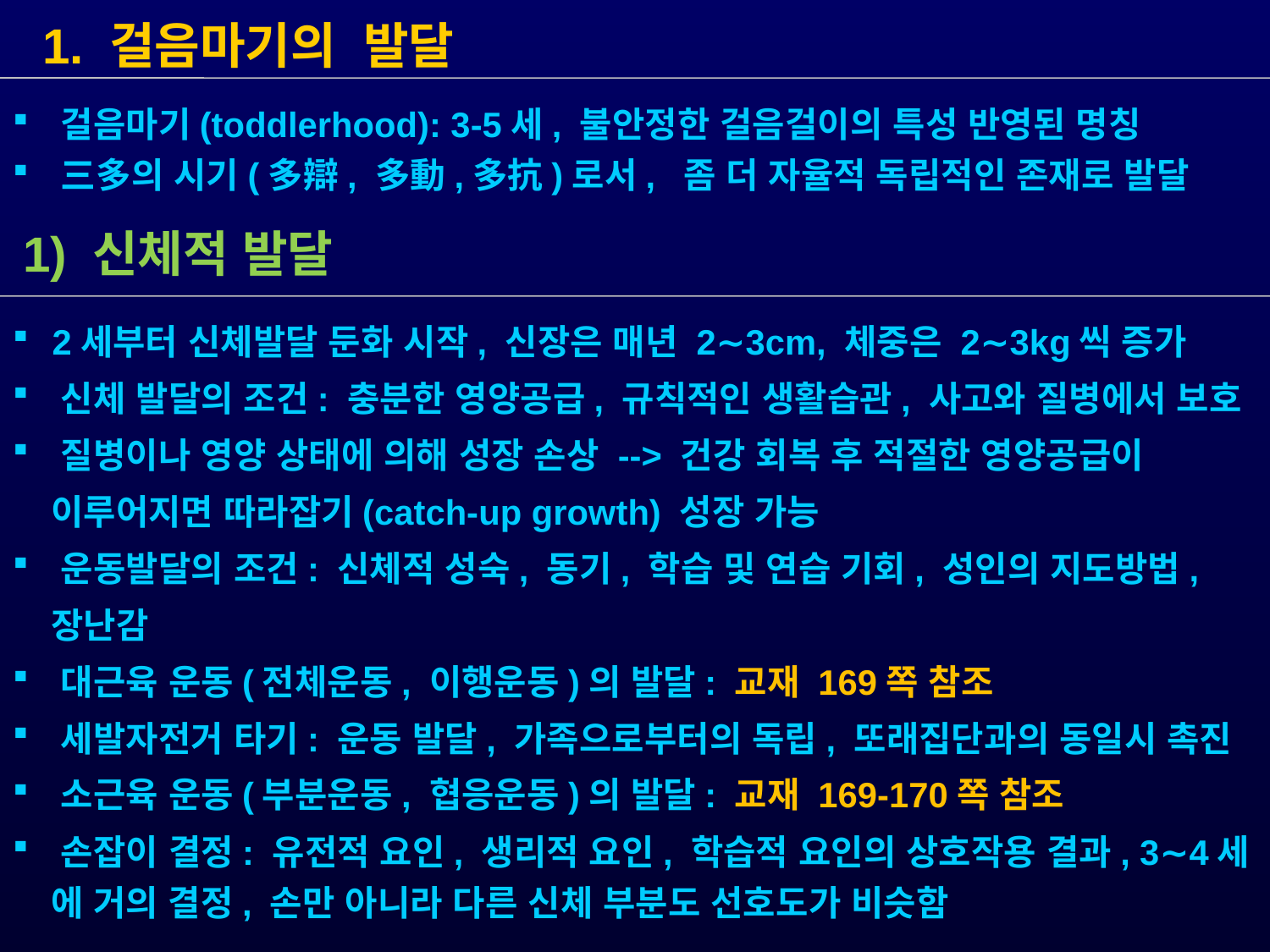

1. 걸음마기의  발달

 2세부터 신체발달 둔화 시작, 신장은 매년 2∼3cm, 체중은 2∼3kg씩 증가
 신체 발달의 조건: 충분한 영양공급, 규칙적인 생활습관, 사고와 질병에서 보호
 질병이나 영양 상태에 의해 성장 손상 --> 건강 회복 후 적절한 영양공급이
   이루어지면 따라잡기(catch-up growth) 성장 가능
 운동발달의 조건: 신체적 성숙, 동기, 학습 및 연습 기회, 성인의 지도방법,
   장난감
 대근육 운동(전체운동, 이행운동)의 발달: 교재 169쪽 참조
 세발자전거 타기: 운동 발달, 가족으로부터의 독립, 또래집단과의 동일시 촉진
 소근육 운동(부분운동, 협응운동)의 발달: 교재 169-170쪽 참조
 손잡이 결정: 유전적 요인, 생리적 요인, 학습적 요인의 상호작용 결과, 3∼4세
   에 거의 결정, 손만 아니라 다른 신체 부분도 선호도가 비슷함
 걸음마기(toddlerhood): 3-5세, 불안정한 걸음걸이의 특성 반영된 명칭
 三多의 시기(多辯, 多動,多抗)로서,  좀 더 자율적 독립적인 존재로 발달

1) 신체적 발달